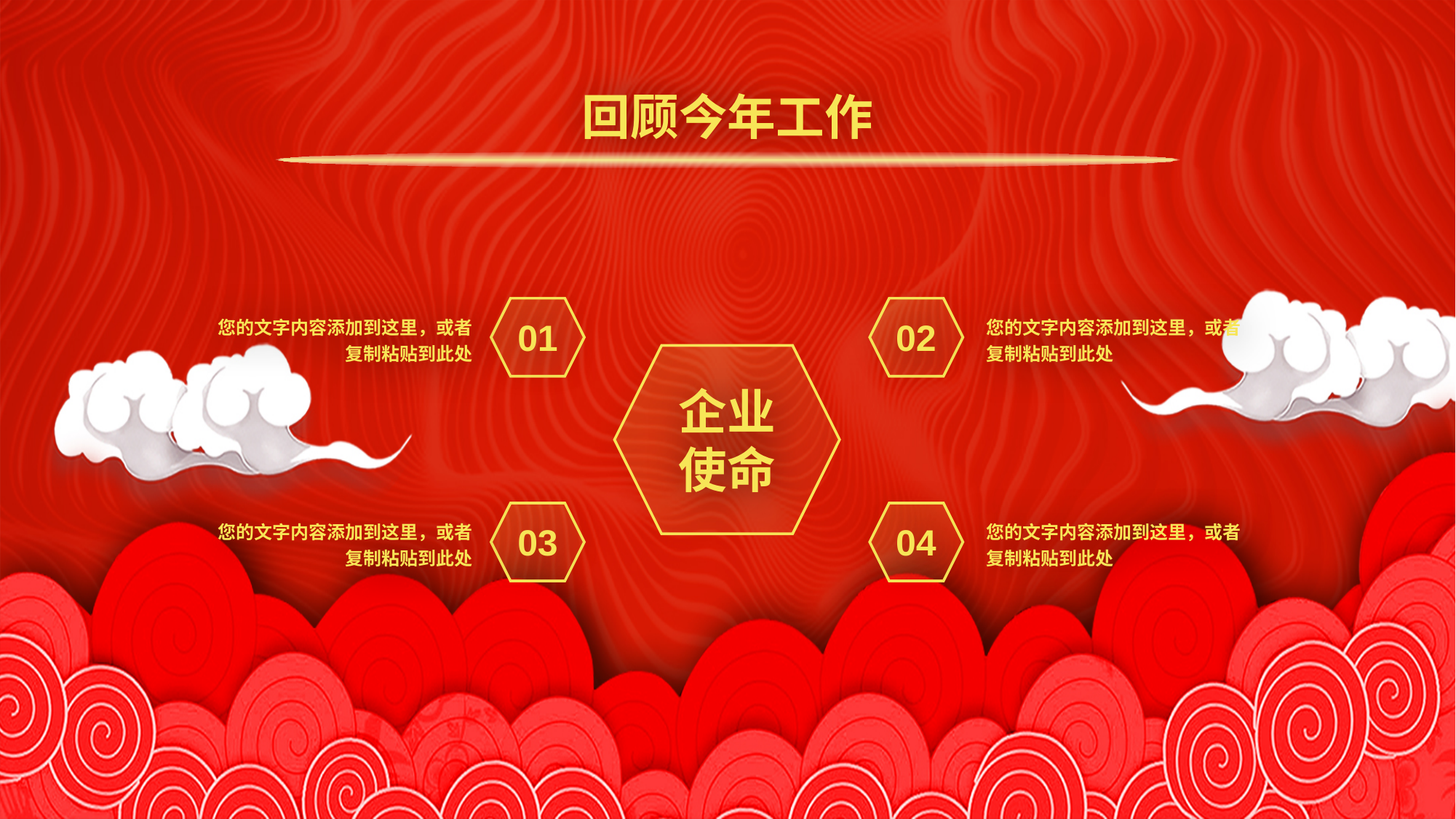

回顾今年工作

01
02
企业
使命
03
04
您的文字内容添加到这里，或者复制粘贴到此处
您的文字内容添加到这里，或者复制粘贴到此处
您的文字内容添加到这里，或者复制粘贴到此处
您的文字内容添加到这里，或者复制粘贴到此处